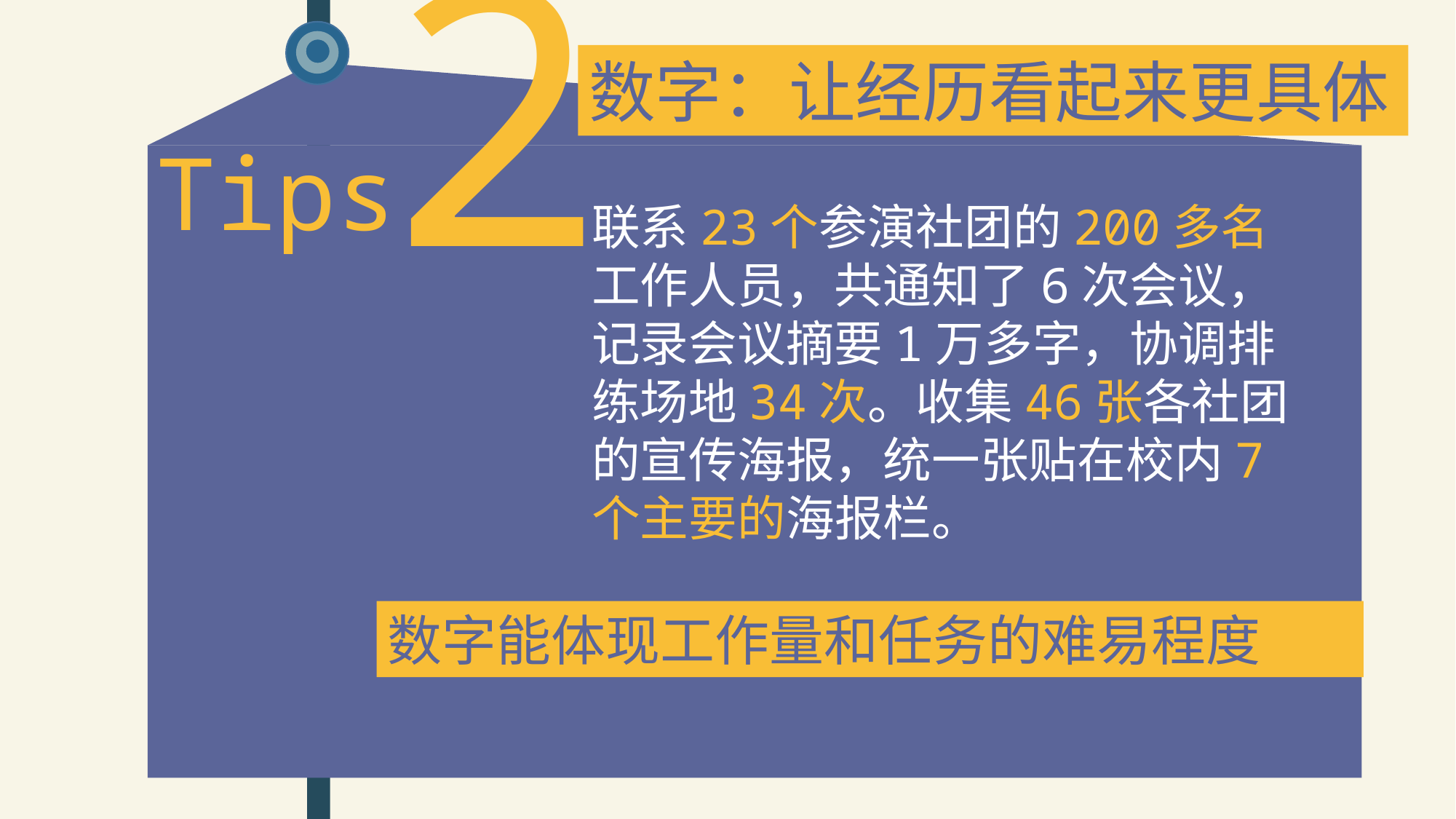

2

数字：让经历看起来更具体

Tips
联系23个参演社团的200多名工作人员，共通知了6次会议，记录会议摘要1万多字，协调排练场地34次。收集46张各社团的宣传海报，统一张贴在校内7个主要的海报栏。
数字能体现工作量和任务的难易程度